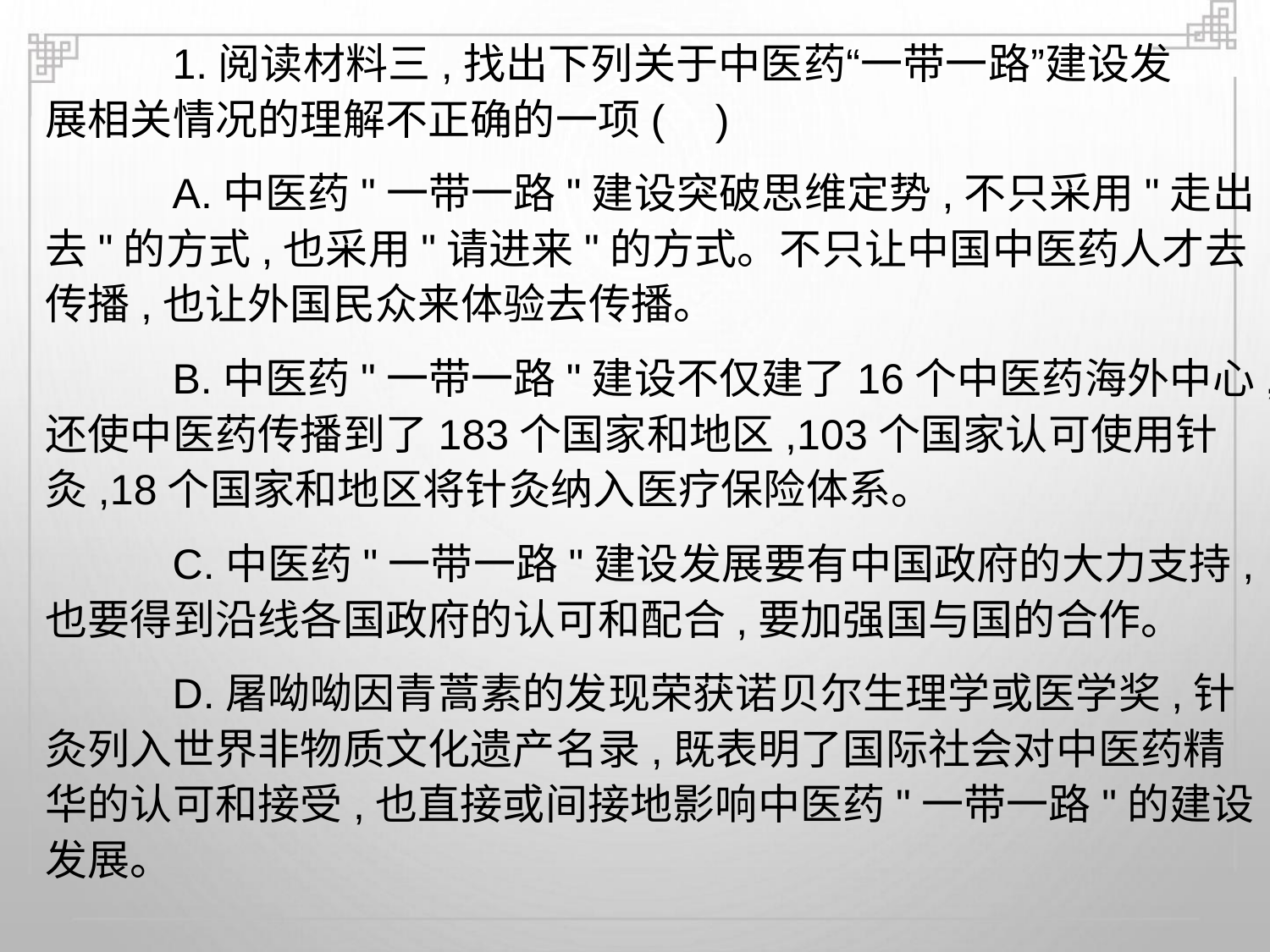

1.阅读材料三,找出下列关于中医药“一带一路”建设发
展相关情况的理解不正确的一项( )
A.中医药"一带一路"建设突破思维定势,不只采用"走出
去"的方式,也采用"请进来"的方式。不只让中国中医药人才去
传播,也让外国民众来体验去传播。
B.中医药"一带一路"建设不仅建了16个中医药海外中心,
还使中医药传播到了183个国家和地区,103个国家认可使用针
灸,18个国家和地区将针灸纳入医疗保险体系。
C.中医药"一带一路"建设发展要有中国政府的大力支持,
也要得到沿线各国政府的认可和配合,要加强国与国的合作。
D.屠呦呦因青蒿素的发现荣获诺贝尔生理学或医学奖,针
灸列入世界非物质文化遗产名录,既表明了国际社会对中医药精
华的认可和接受,也直接或间接地影响中医药"一带一路"的建设
发展。